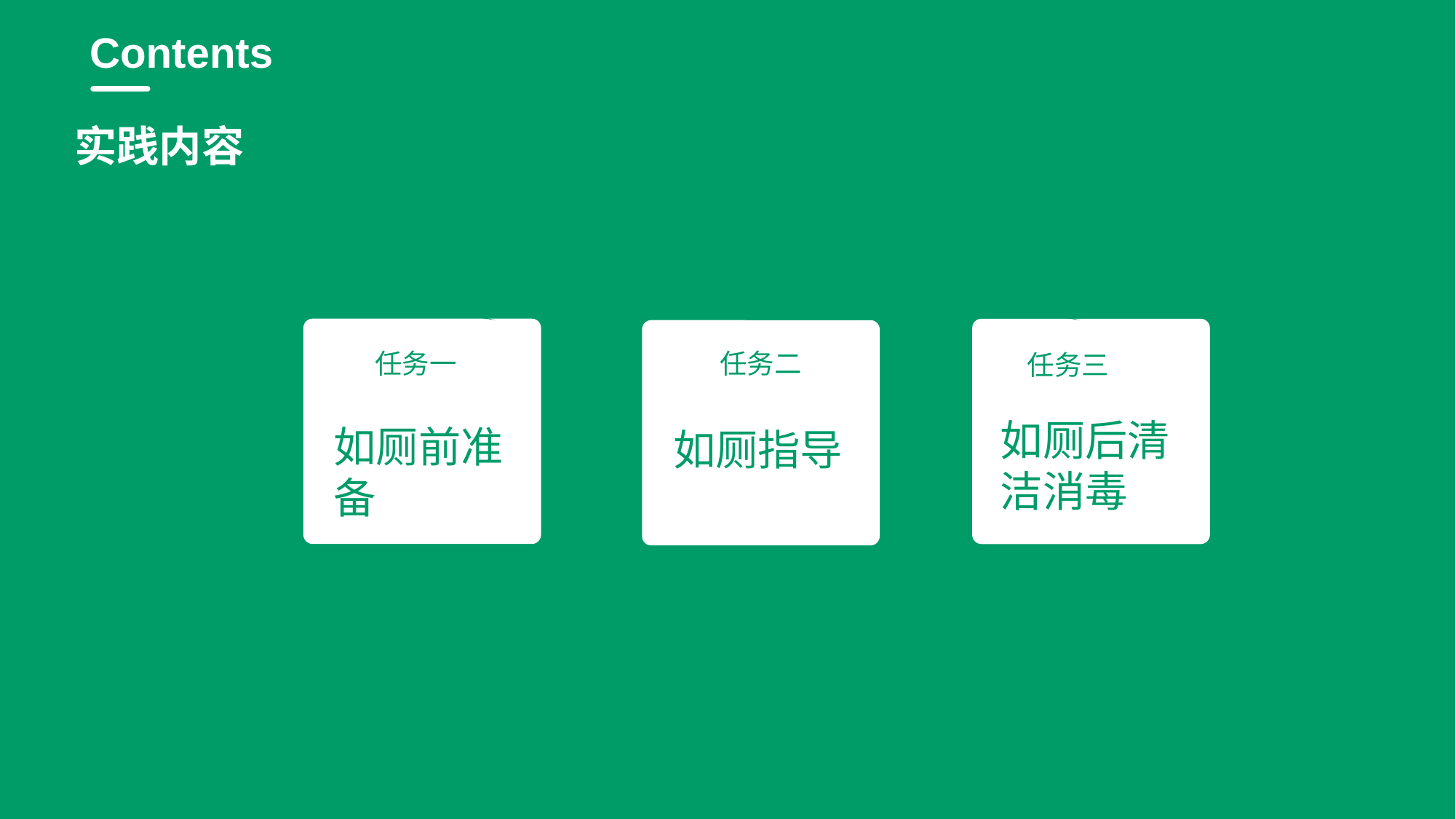

行业PPT模板http://www.1ppt.com/hangye/

Contents

实践内容

任务二
如厕后清洁消毒
如厕前准备
如厕指导

任务一
任务三